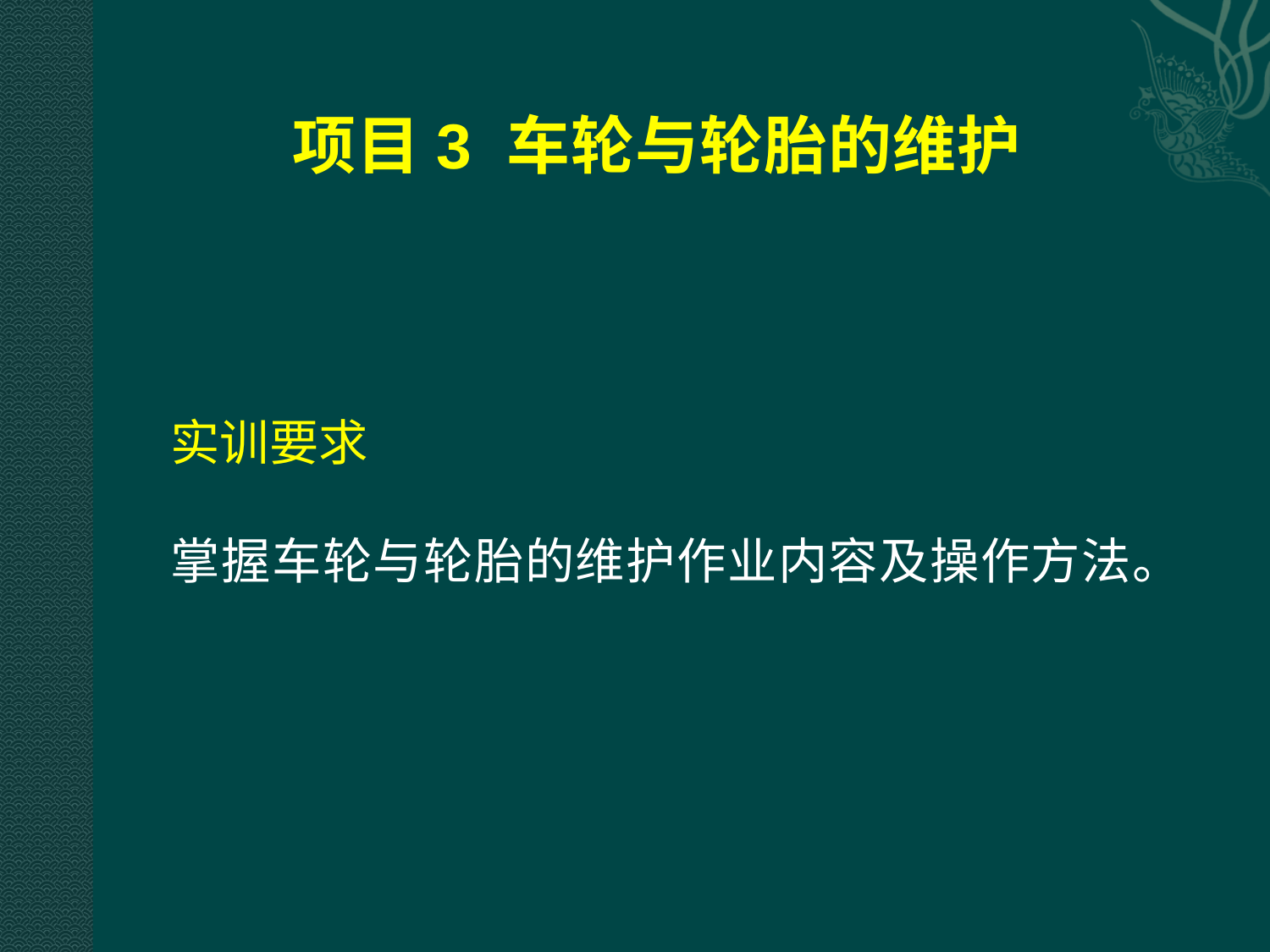

# 项目3 车轮与轮胎的维护
实训要求
掌握车轮与轮胎的维护作业内容及操作方法。